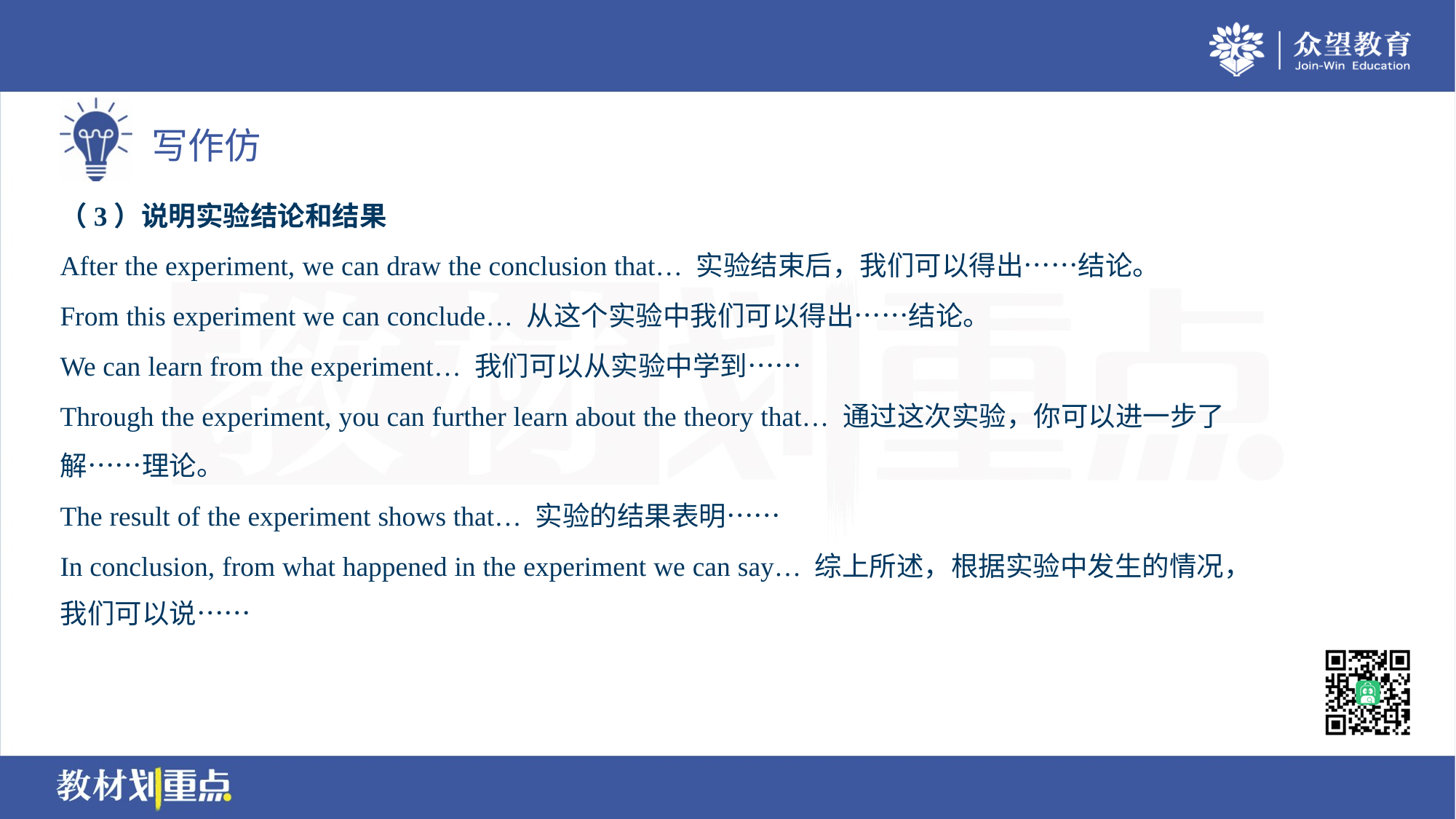

（3）说明实验结论和结果
After the experiment, we can draw the conclusion that… 实验结束后，我们可以得出……结论。
From this experiment we can conclude… 从这个实验中我们可以得出……结论。
We can learn from the experiment… 我们可以从实验中学到……
Through the experiment, you can further learn about the theory that… 通过这次实验，你可以进一步了
解……理论。
The result of the experiment shows that… 实验的结果表明……
In conclusion, from what happened in the experiment we can say… 综上所述，根据实验中发生的情况，
我们可以说……